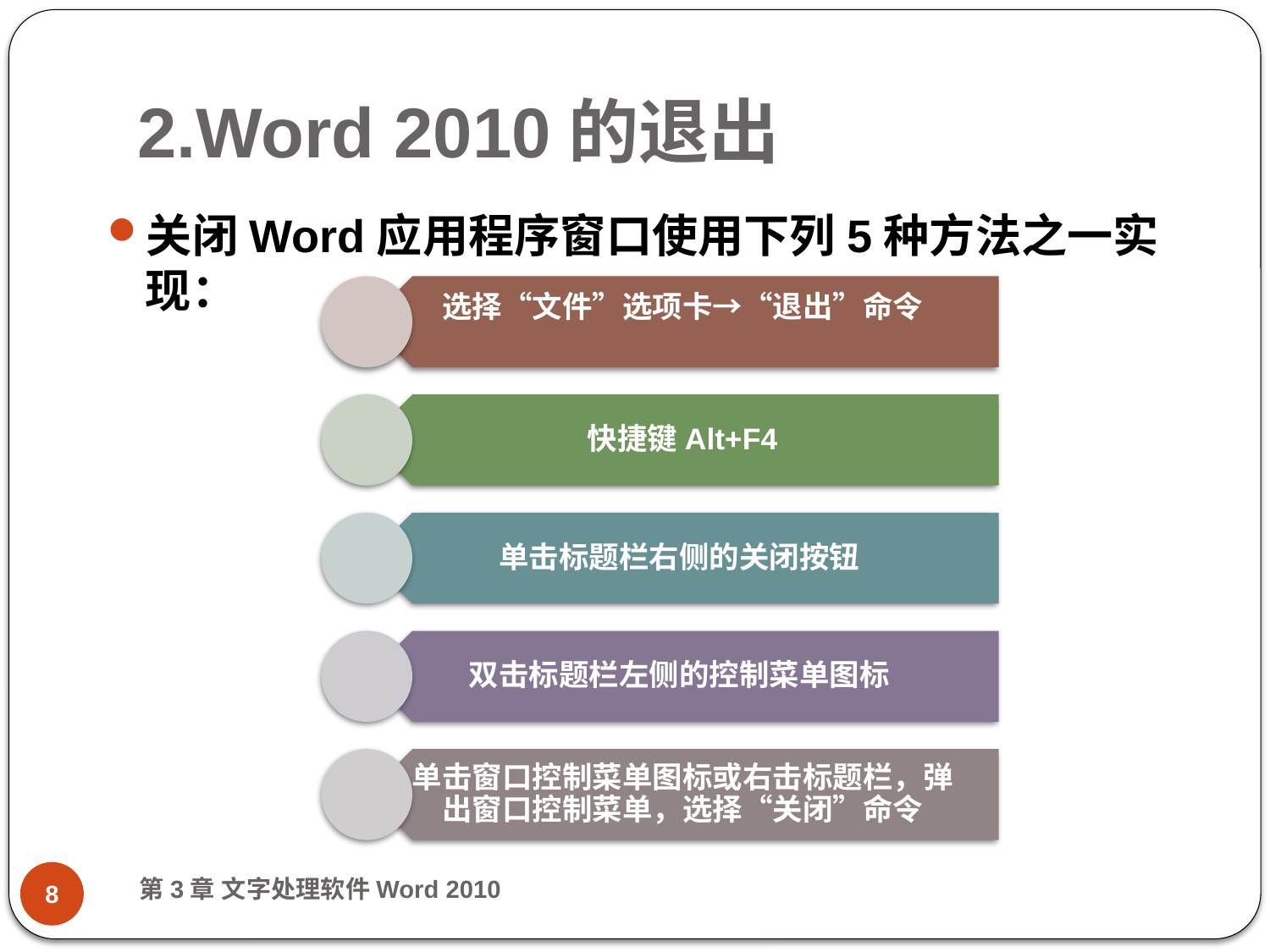

# 2.Word 2010的退出
关闭Word应用程序窗口使用下列5种方法之一实现：

选择“文件”选项卡→“退出”命令

快捷键Alt+F4
单击标题栏右侧的关闭按钮
双击标题栏左侧的控制菜单图标
单击窗口控制菜单图标或右击标题栏，弹出窗口控制菜单，选择“关闭”命令
第3章 文字处理软件Word 2010
8